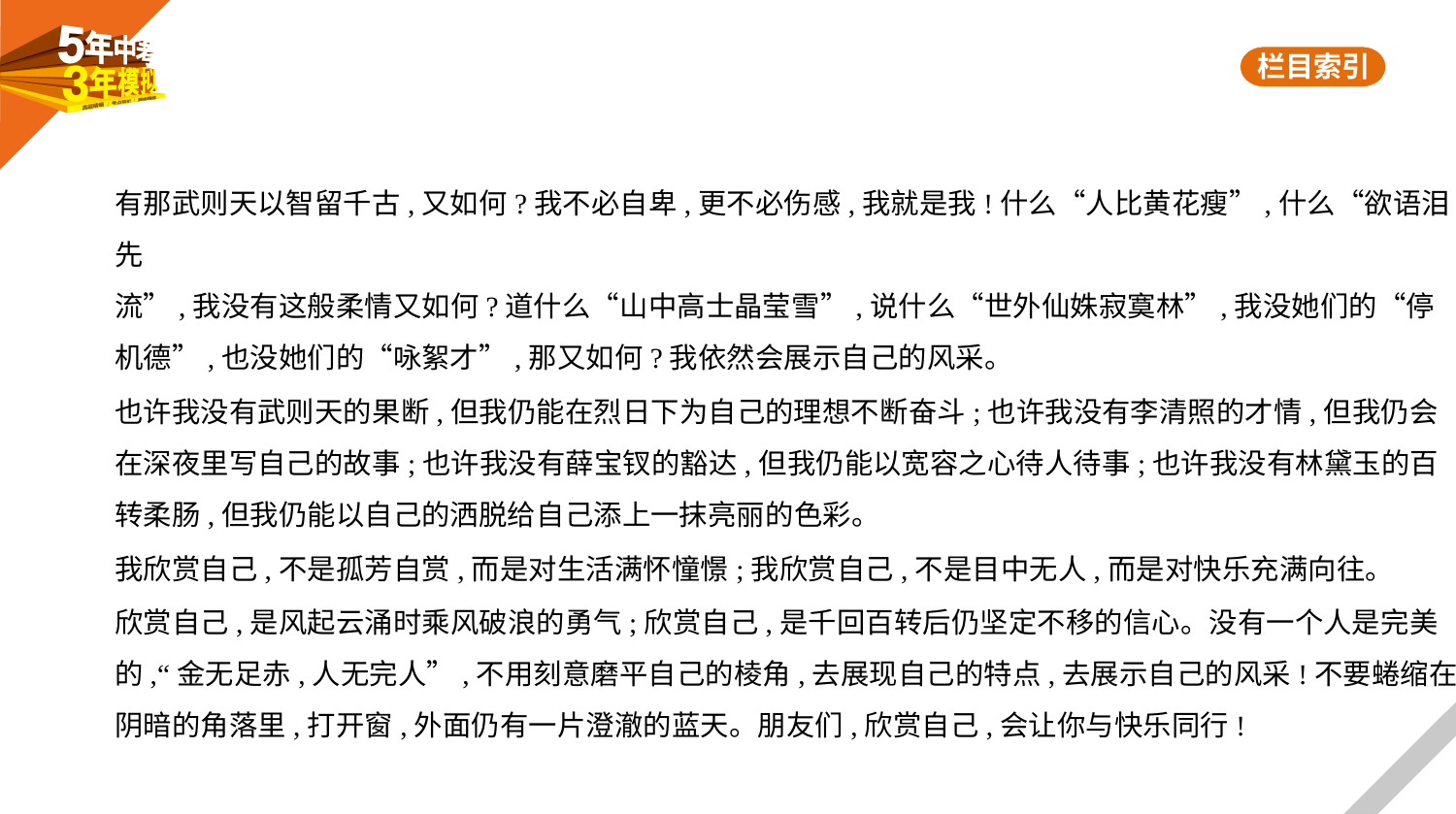

有那武则天以智留千古,又如何?我不必自卑,更不必伤感,我就是我!什么“人比黄花瘦”,什么“欲语泪先
流”,我没有这般柔情又如何?道什么“山中高士晶莹雪”,说什么“世外仙姝寂寞林”,我没她们的“停
机德”,也没她们的“咏絮才”,那又如何?我依然会展示自己的风采。
也许我没有武则天的果断,但我仍能在烈日下为自己的理想不断奋斗;也许我没有李清照的才情,但我仍会
在深夜里写自己的故事;也许我没有薛宝钗的豁达,但我仍能以宽容之心待人待事;也许我没有林黛玉的百
转柔肠,但我仍能以自己的洒脱给自己添上一抹亮丽的色彩。
我欣赏自己,不是孤芳自赏,而是对生活满怀憧憬;我欣赏自己,不是目中无人,而是对快乐充满向往。
欣赏自己,是风起云涌时乘风破浪的勇气;欣赏自己,是千回百转后仍坚定不移的信心。没有一个人是完美
的,“金无足赤,人无完人”,不用刻意磨平自己的棱角,去展现自己的特点,去展示自己的风采!不要蜷缩在
阴暗的角落里,打开窗,外面仍有一片澄澈的蓝天。朋友们,欣赏自己,会让你与快乐同行!